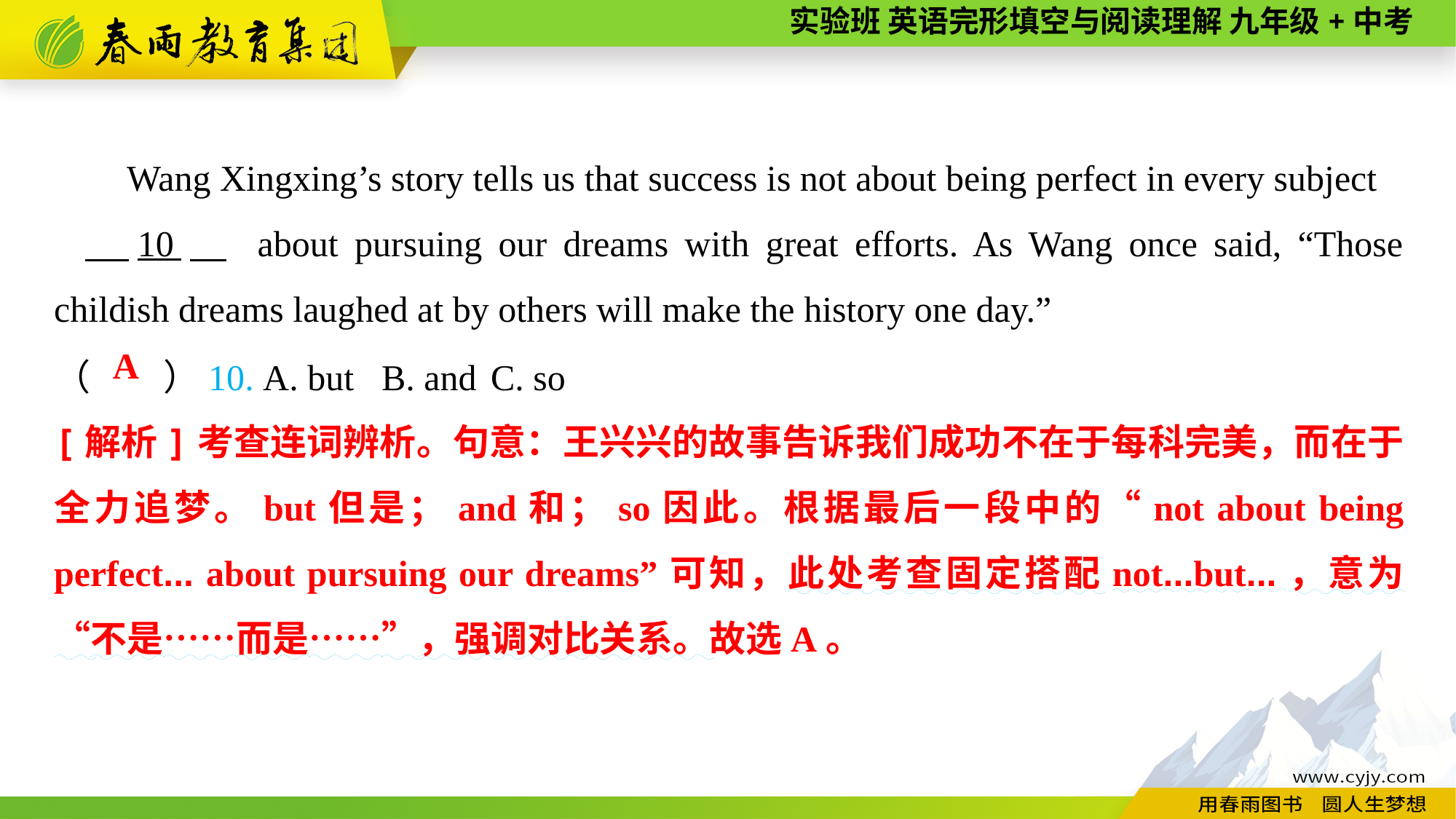

Wang Xingxing’s story tells us that success is not about being perfect in every subject
 　10　 about pursuing our dreams with great efforts. As Wang once said, “Those childish dreams laughed at by others will make the history one day.”
（　　）10. A. but	B. and	C. so
A
[解析]考查连词辨析。句意：王兴兴的故事告诉我们成功不在于每科完美，而在于全力追梦。but但是；and和；so因此。根据最后一段中的“not about being perfect... about pursuing our dreams”可知，此处考查固定搭配not...but...，意为“不是……而是……”，强调对比关系。故选A。